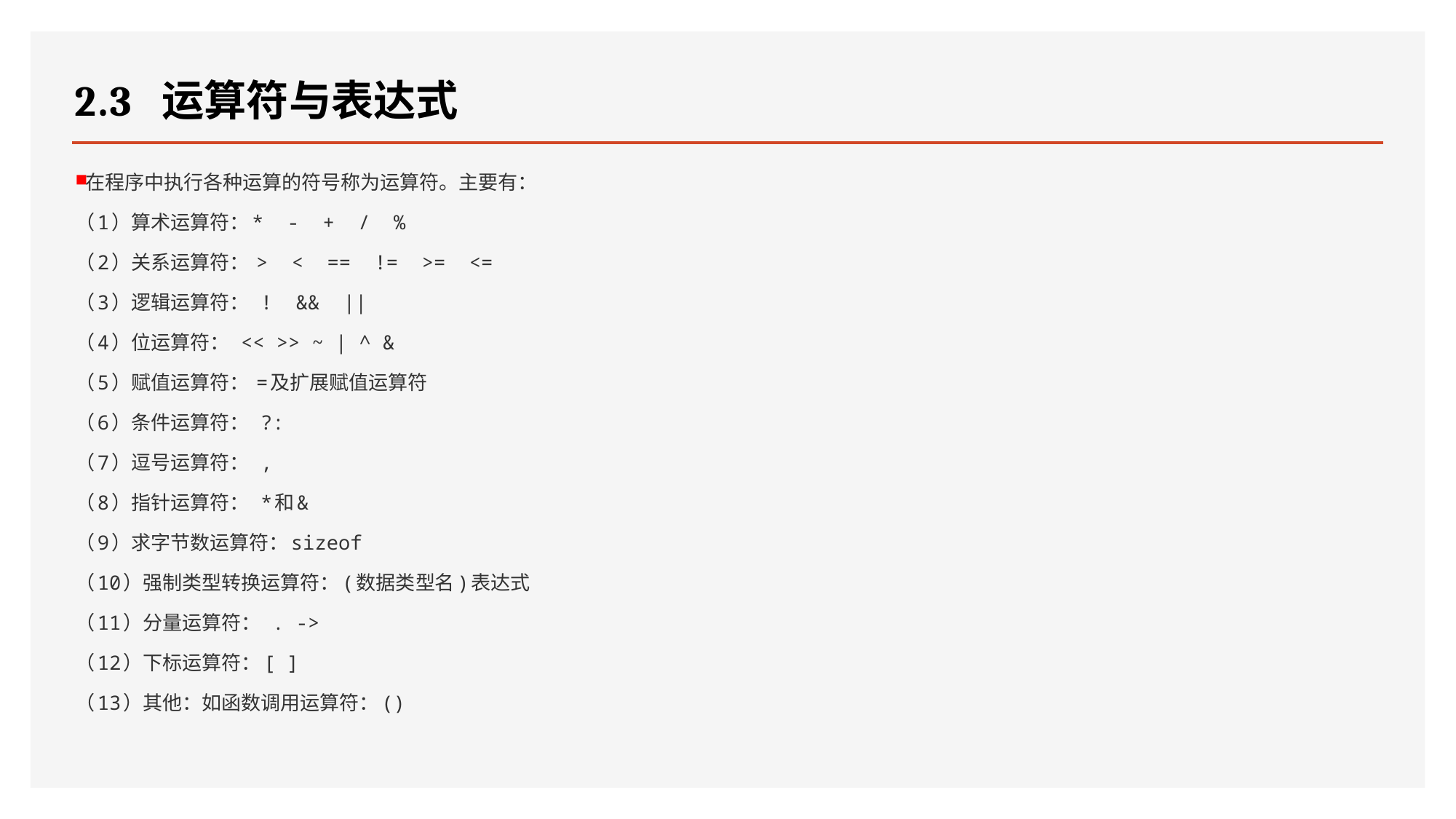

# 2.3  运算符与表达式
在程序中执行各种运算的符号称为运算符。主要有：
（1）算术运算符：*  -  +  /  %
（2）关系运算符： >  <  ==  !=  >=  <=
（3）逻辑运算符：  !  &&  ||
（4）位运算符：  << >> ~ | ^ &
（5）赋值运算符： =及扩展赋值运算符
（6）条件运算符：  ?:
（7）逗号运算符：  ,
（8）指针运算符：  *和&
（9）求字节数运算符：sizeof
（10）强制类型转换运算符：(数据类型名)表达式
（11）分量运算符：  . ->
（12）下标运算符：[ ]
（13）其他：如函数调用运算符：()